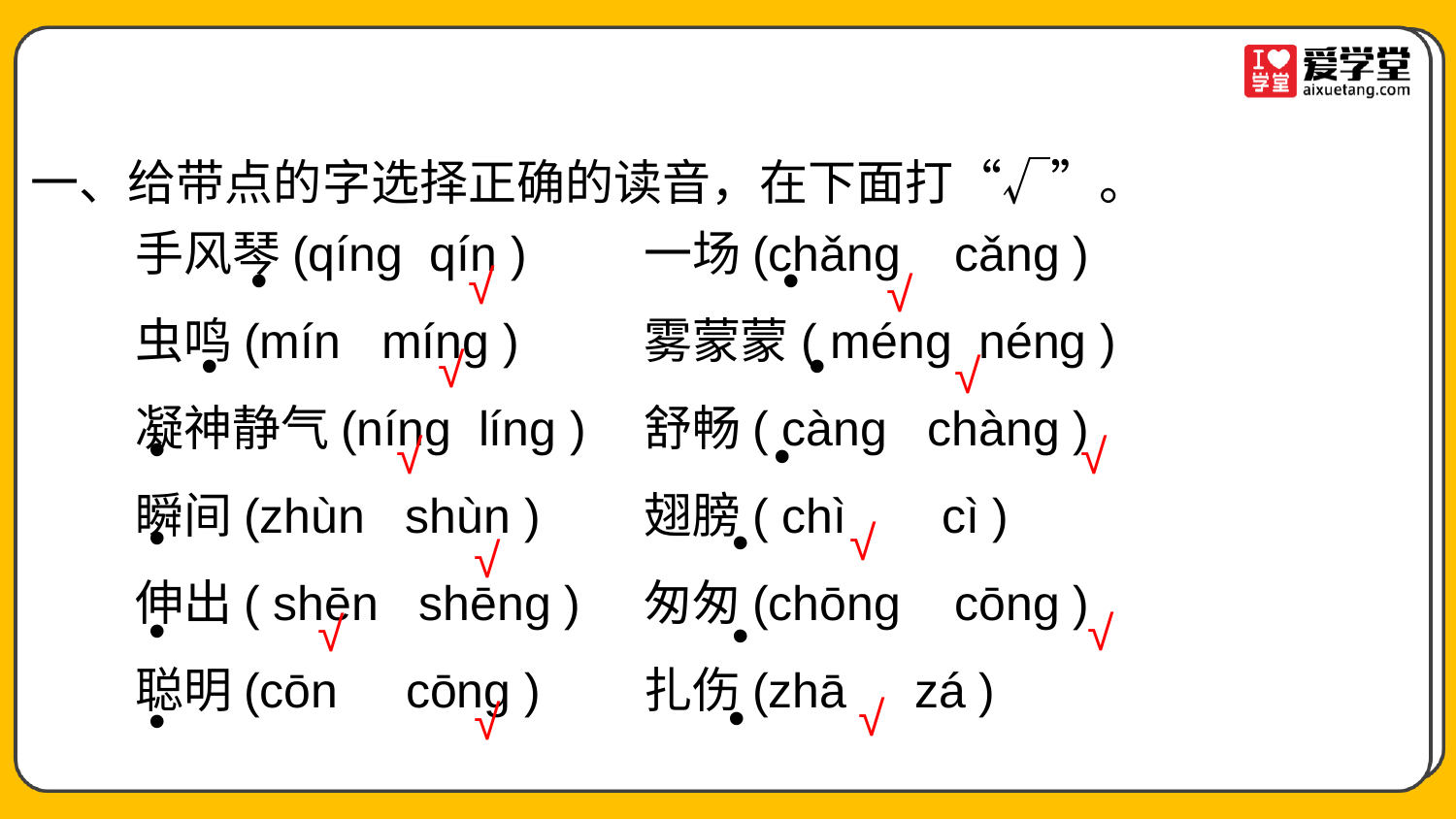

一、给带点的字选择正确的读音，在下面打“√”。
手风琴(qíng  qín )	一场(chǎng    cǎng )
虫鸣(mín   míng )	雾蒙蒙( méng  néng )
凝神静气(níng  líng )	舒畅( càng   chàng )
瞬间(zhùn   shùn )	翅膀( chì       cì )
伸出( shēn   shēng )	匆匆(chōng    cōng )
聪明(cōn     cōng )	扎伤(zhā     zá )
•
•
√
√
•
•
√
√
•
•
√
√
•
•
√
√
•
√
√
•
•
√
•
√